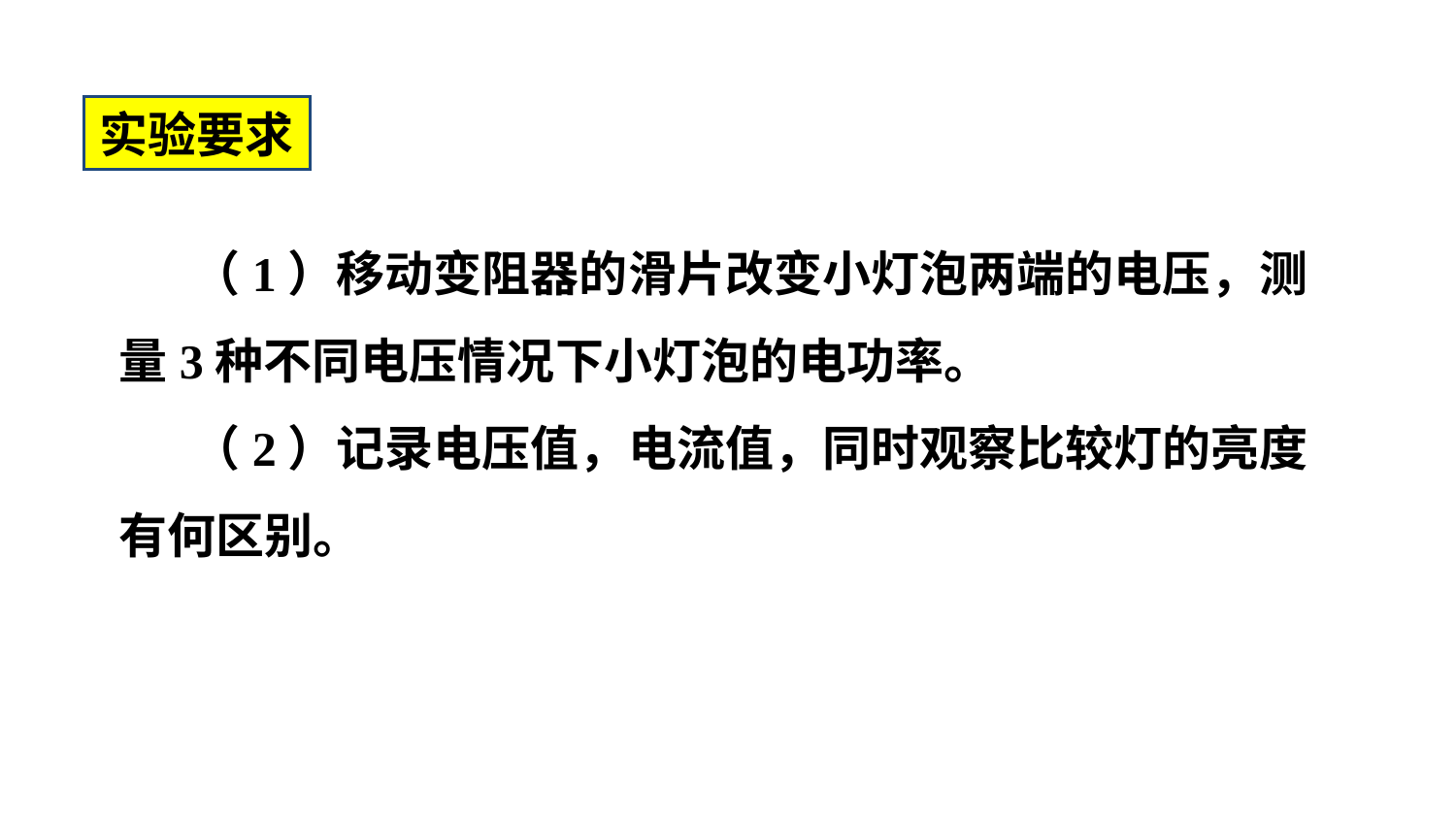

实验要求
（1）移动变阻器的滑片改变小灯泡两端的电压，测量3种不同电压情况下小灯泡的电功率。
（2）记录电压值，电流值，同时观察比较灯的亮度有何区别。